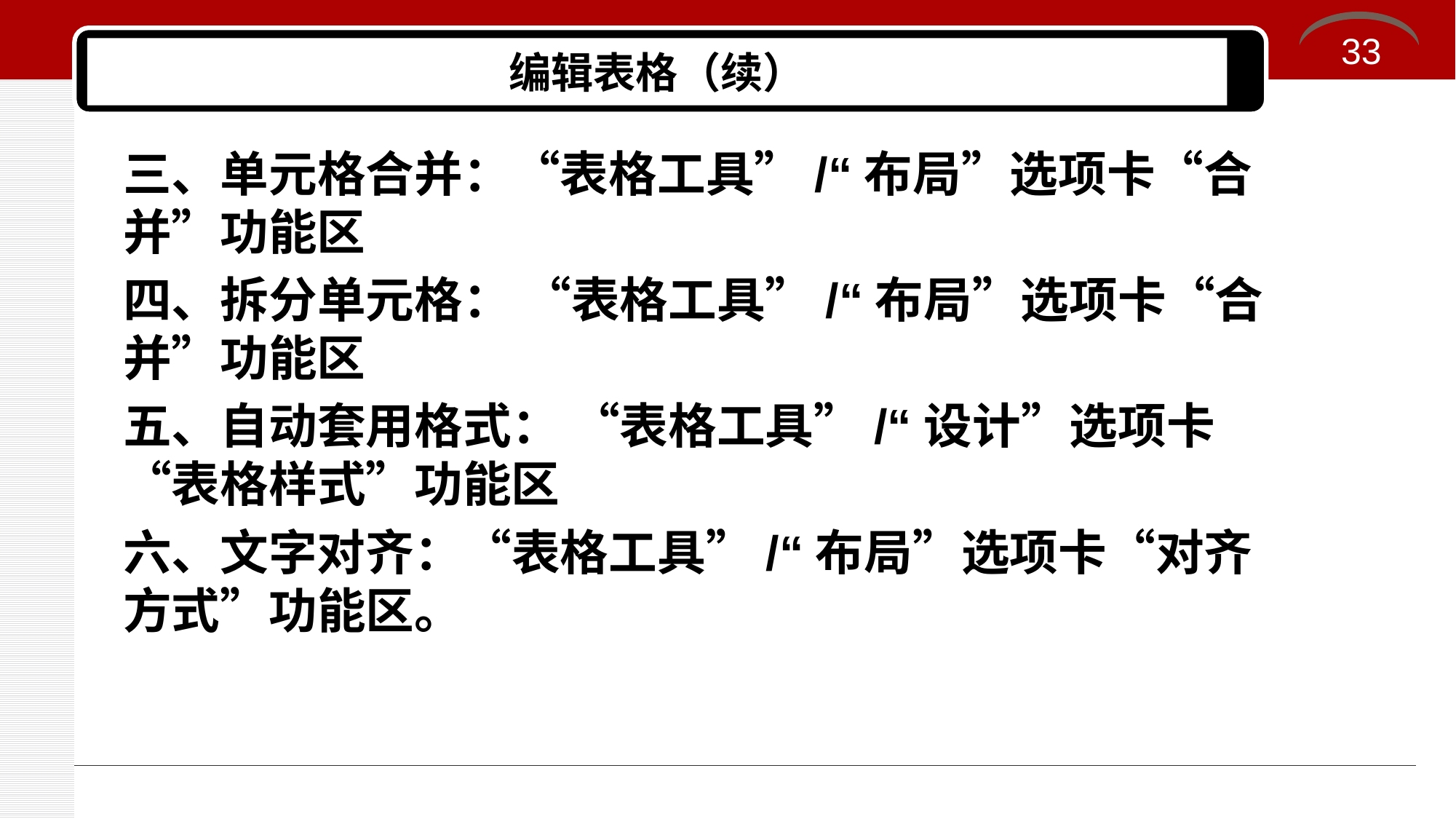

33
# 编辑表格（续）
三、单元格合并：“表格工具”/“布局”选项卡“合并”功能区
四、拆分单元格： “表格工具”/“布局”选项卡“合并”功能区
五、自动套用格式： “表格工具”/“设计”选项卡“表格样式”功能区
六、文字对齐：“表格工具”/“布局”选项卡“对齐方式”功能区。